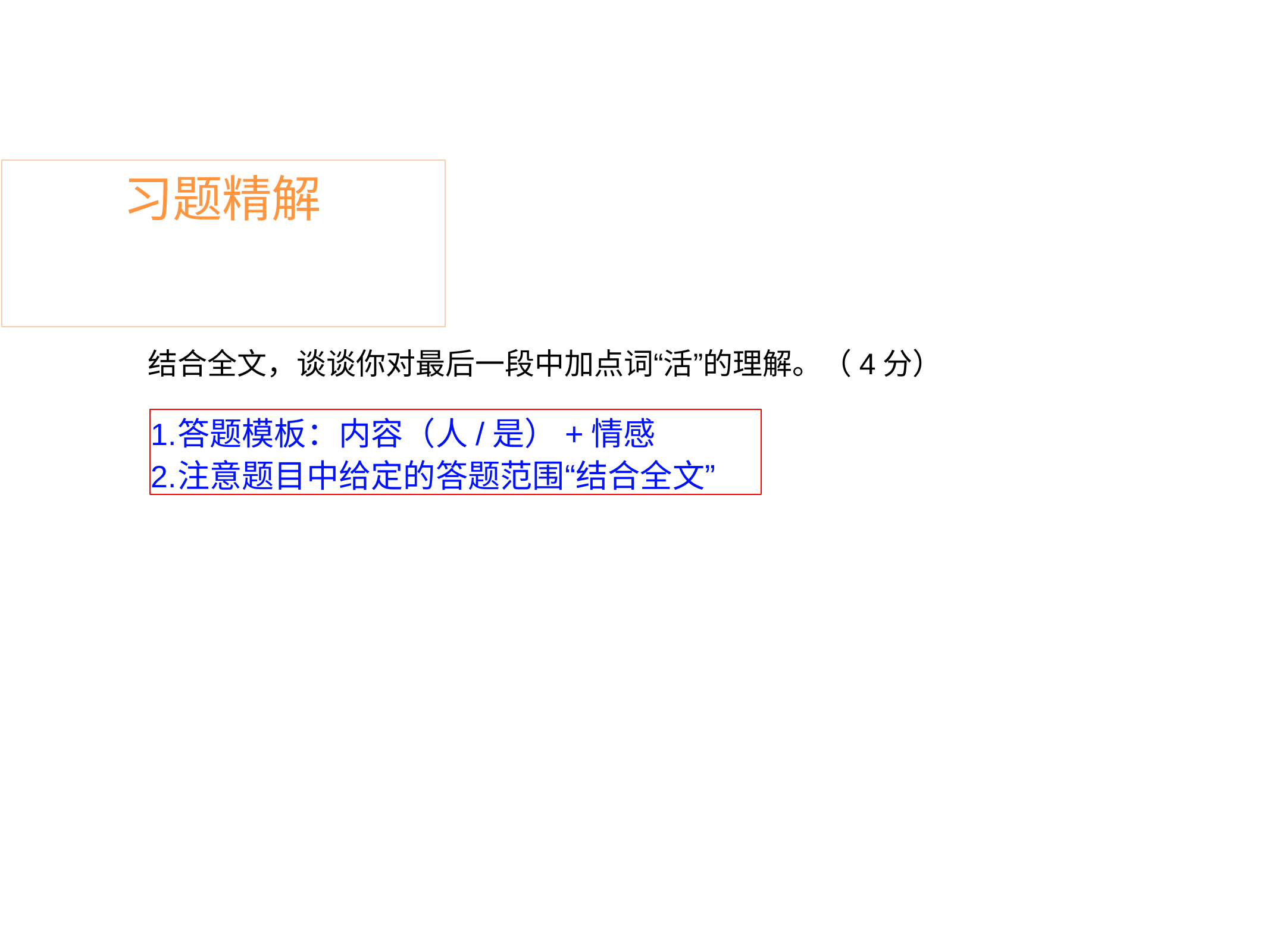

# 习题精解
结合全文，谈谈你对最后一段中加点词“活”的理解。（4分）

答题模板：内容（人/是）+情感
注意题目中给定的答题范围“结合全文”